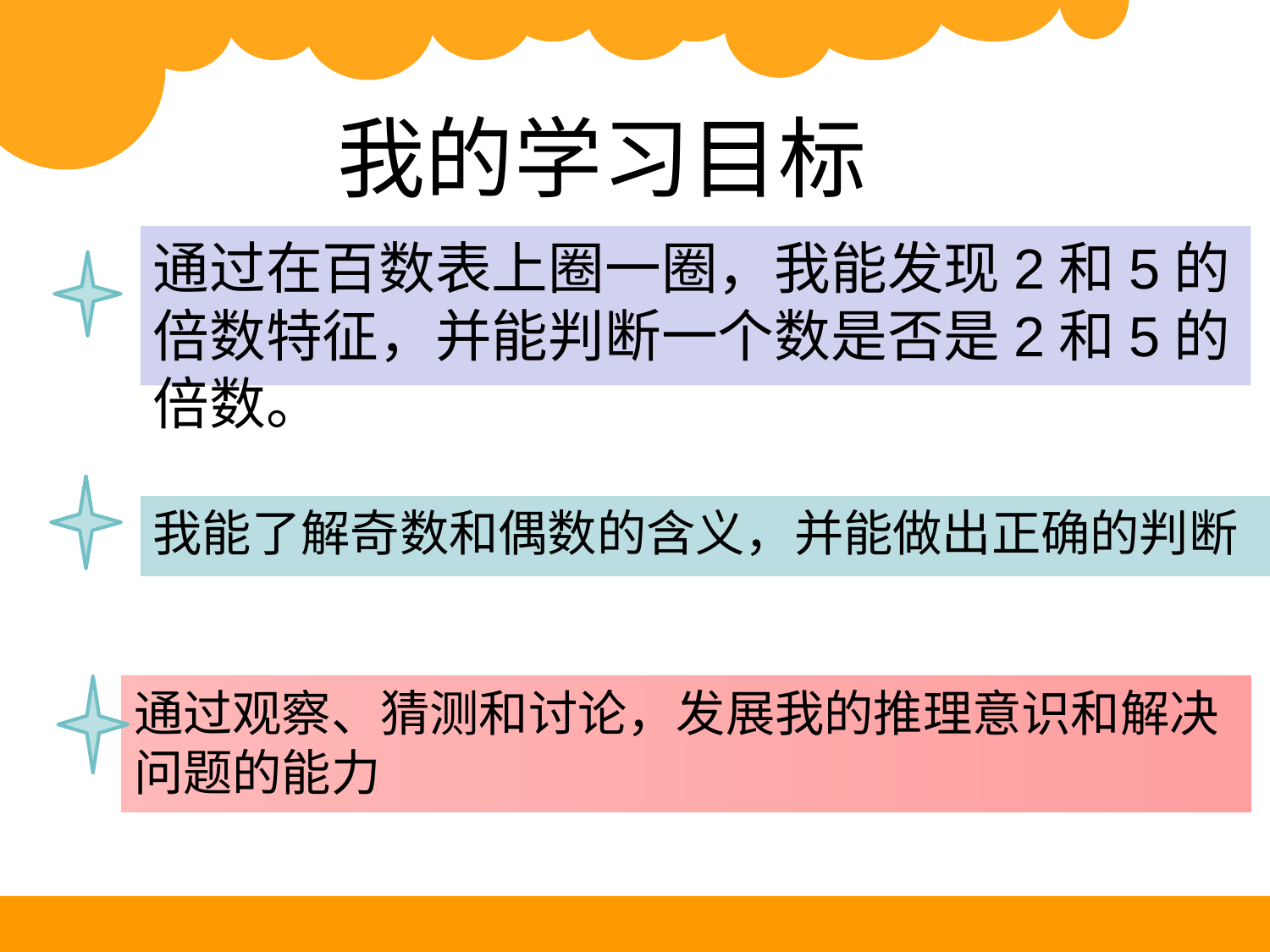

我的学习目标
通过在百数表上圈一圈，我能发现2和5的倍数特征，并能判断一个数是否是2和5的倍数。

我能了解奇数和偶数的含义，并能做出正确的判断

通过观察、猜测和讨论，发展我的推理意识和解决问题的能力